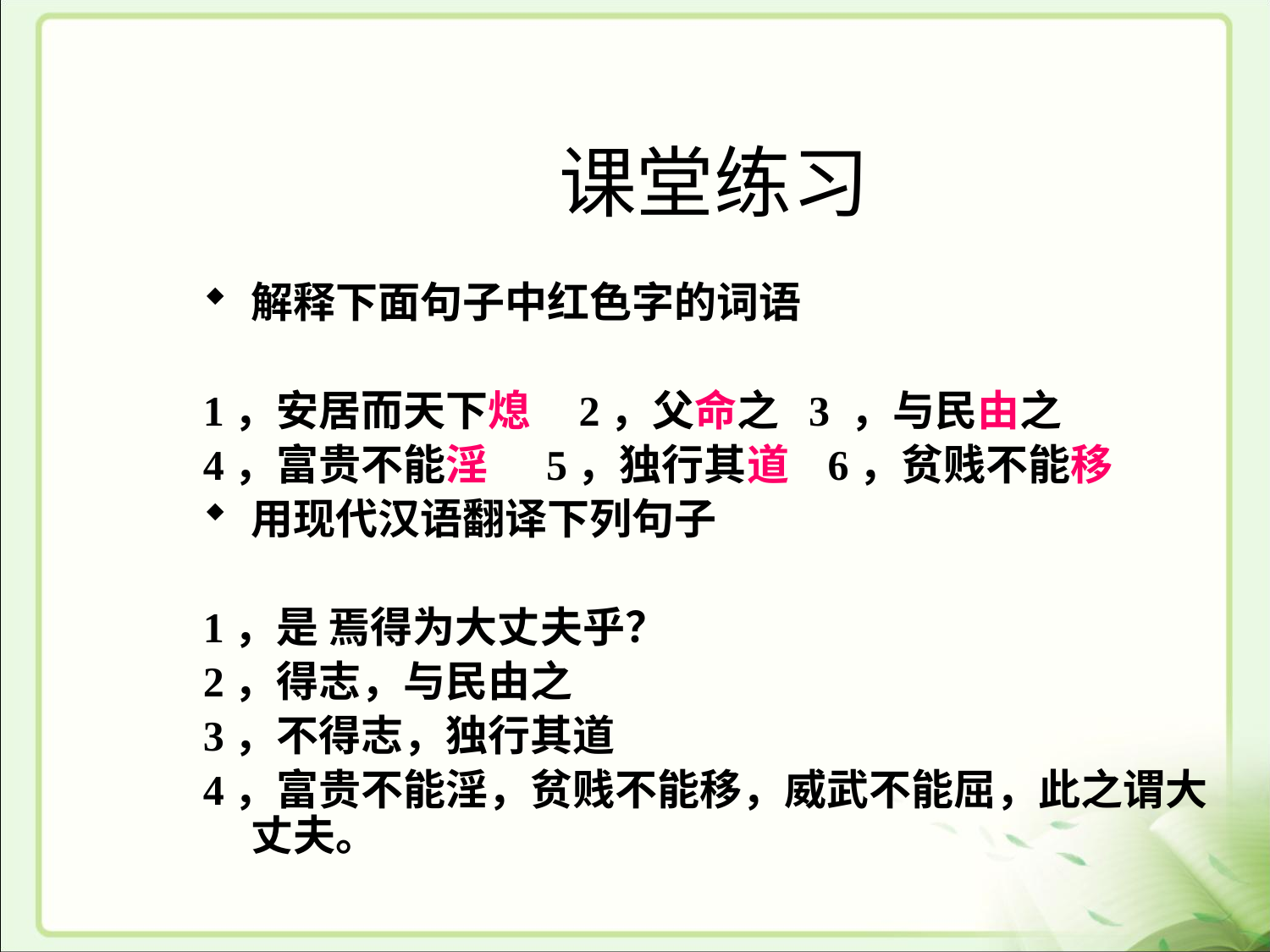

# 课堂练习
解释下面句子中红色字的词语

1，安居而天下熄    2，父命之  3 ，与民由之
4，富贵不能淫     5，独行其道   6，贫贱不能移
用现代汉语翻译下列句子

1，是 焉得为大丈夫乎？
2，得志，与民由之
3，不得志，独行其道
4，富贵不能淫，贫贱不能移，威武不能屈，此之谓大丈夫。